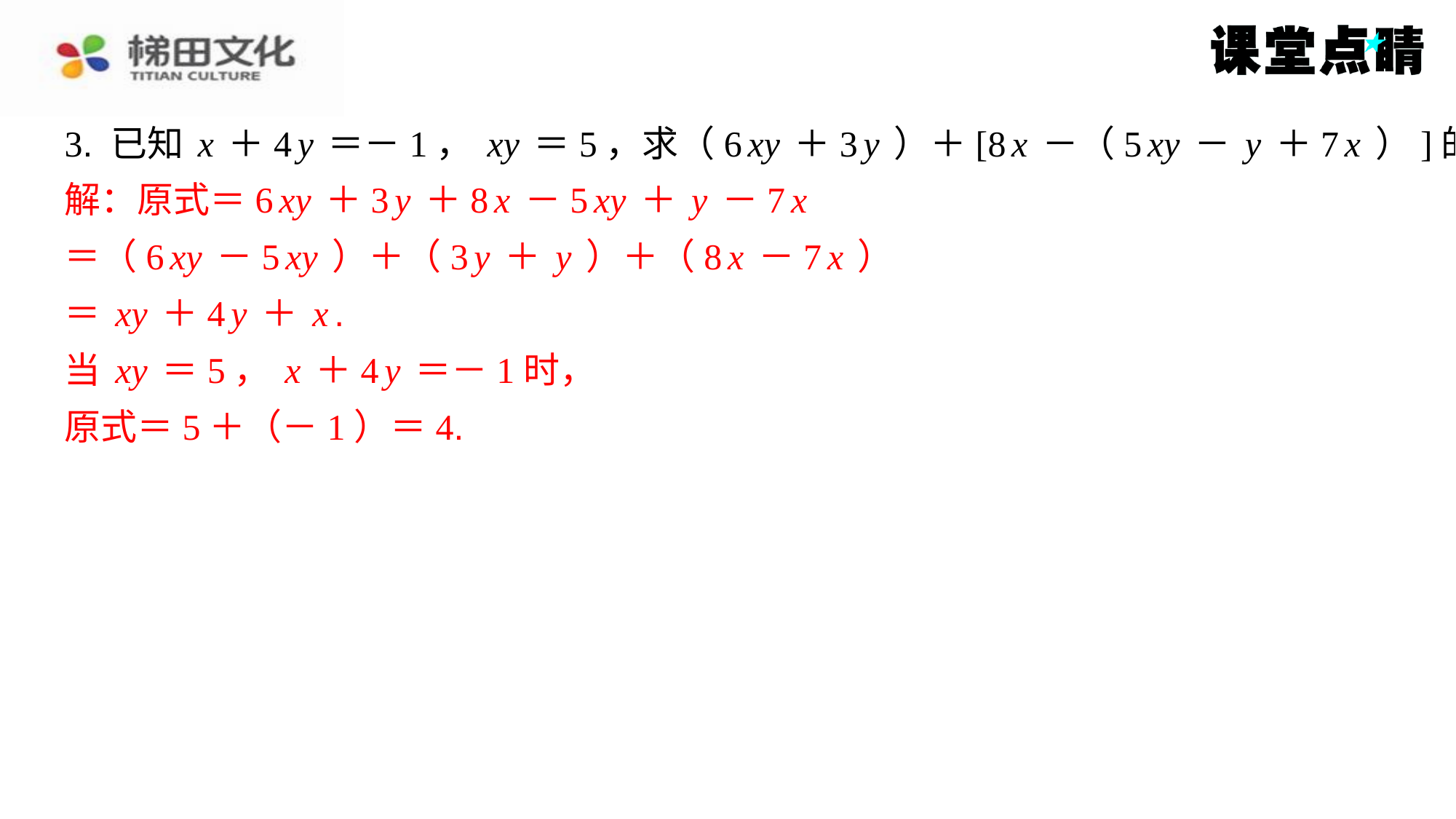

3. 已知x＋4y＝－1，xy＝5，求（6xy＋3y）＋[8x－（5xy－y＋7x）]的值.
解：原式＝6xy＋3y＋8x－5xy＋y－7x
＝（6xy－5xy）＋（3y＋y）＋（8x－7x）
＝xy＋4y＋x.
当xy＝5，x＋4y＝－1时，
原式＝5＋（－1）＝4.
解：原式＝6xy＋3y＋8x－5xy＋y－7x
＝（6xy－5xy）＋（3y＋y）＋（8x－7x）
＝xy＋4y＋x.
当xy＝5，x＋4y＝－1时，
原式＝5＋（－1）＝4.